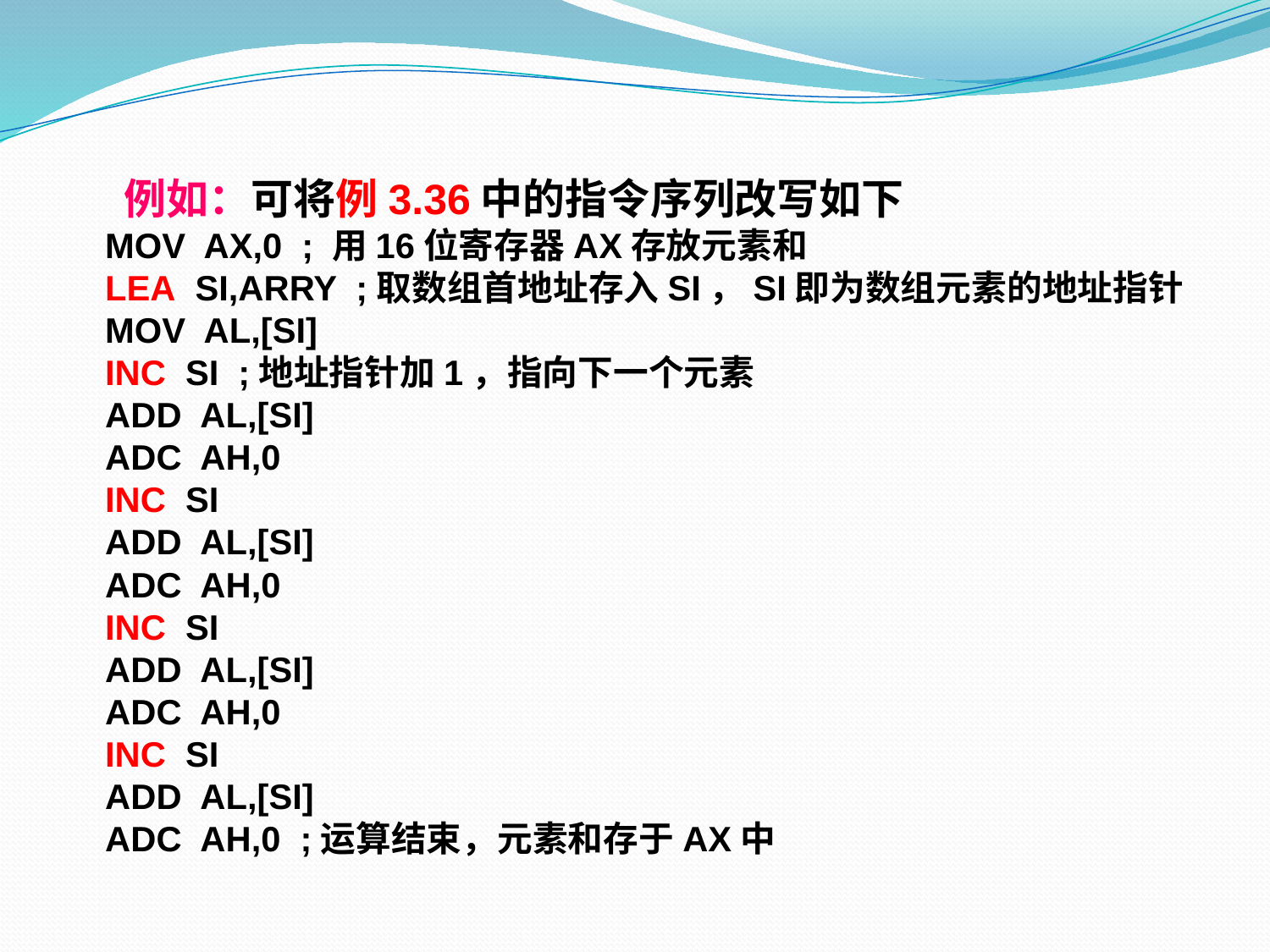

例如：可将例3.36中的指令序列改写如下
   MOV  AX,0  ; 用16位寄存器AX存放元素和
   LEA  SI,ARRY  ;取数组首地址存入SI，SI即为数组元素的地址指针
   MOV  AL,[SI]
   INC  SI  ;地址指针加1，指向下一个元素
   ADD  AL,[SI]
   ADC  AH,0
   INC  SI
   ADD  AL,[SI]
   ADC  AH,0
   INC  SI
   ADD  AL,[SI]
   ADC  AH,0
   INC  SI
   ADD  AL,[SI]
   ADC  AH,0  ;运算结束，元素和存于AX中